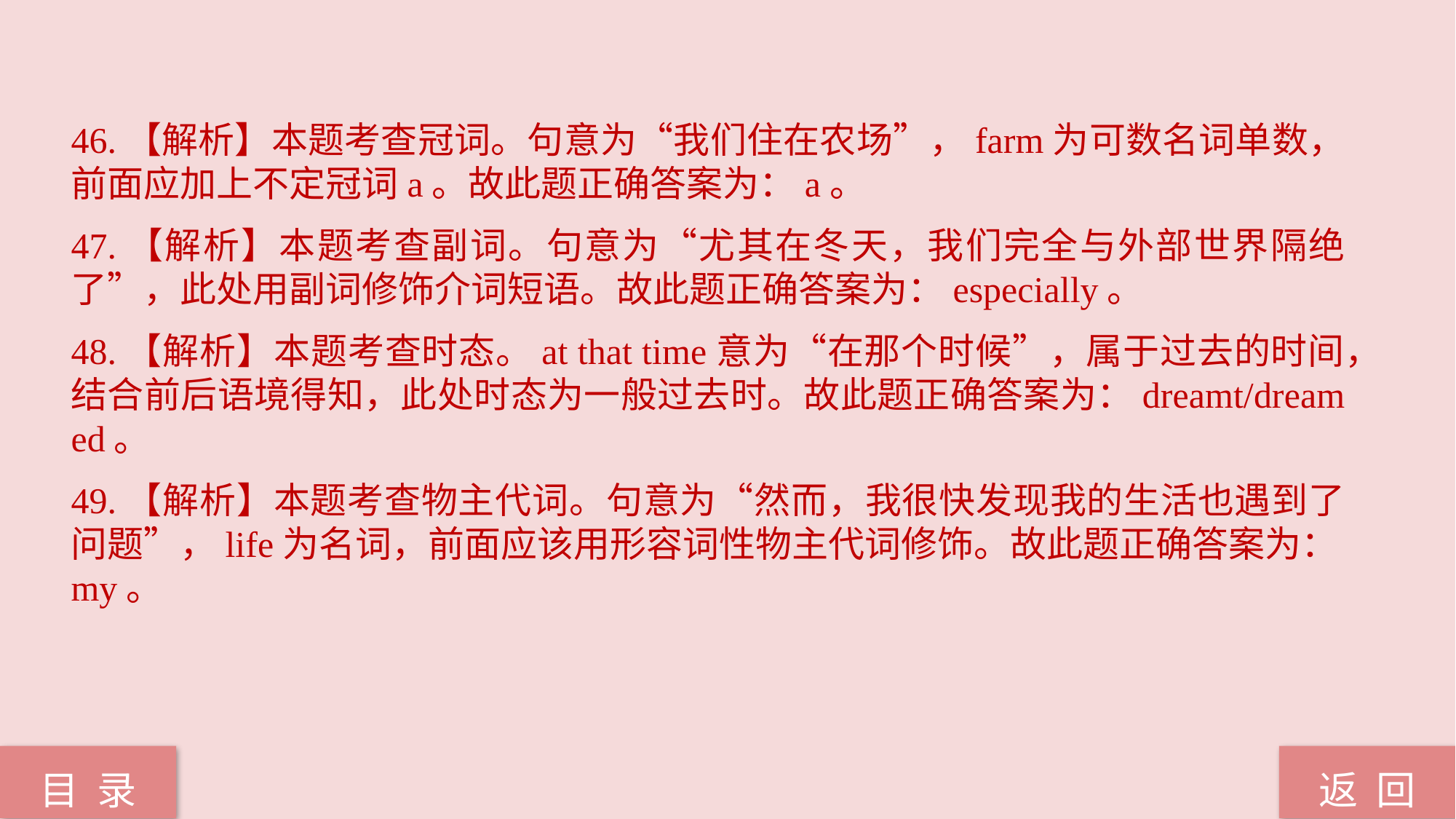

46.【解析】本题考查冠词。句意为“我们住在农场”，farm为可数名词单数，前面应加上不定冠词a。故此题正确答案为：a。
47.【解析】本题考查副词。句意为“尤其在冬天，我们完全与外部世界隔绝了”，此处用副词修饰介词短语。故此题正确答案为：especially。
48.【解析】本题考查时态。at that time意为“在那个时候”，属于过去的时间，结合前后语境得知，此处时态为一般过去时。故此题正确答案为：dreamt/dreamed。
49.【解析】本题考查物主代词。句意为“然而，我很快发现我的生活也遇到了问题”，life为名词，前面应该用形容词性物主代词修饰。故此题正确答案为：my。
返  回